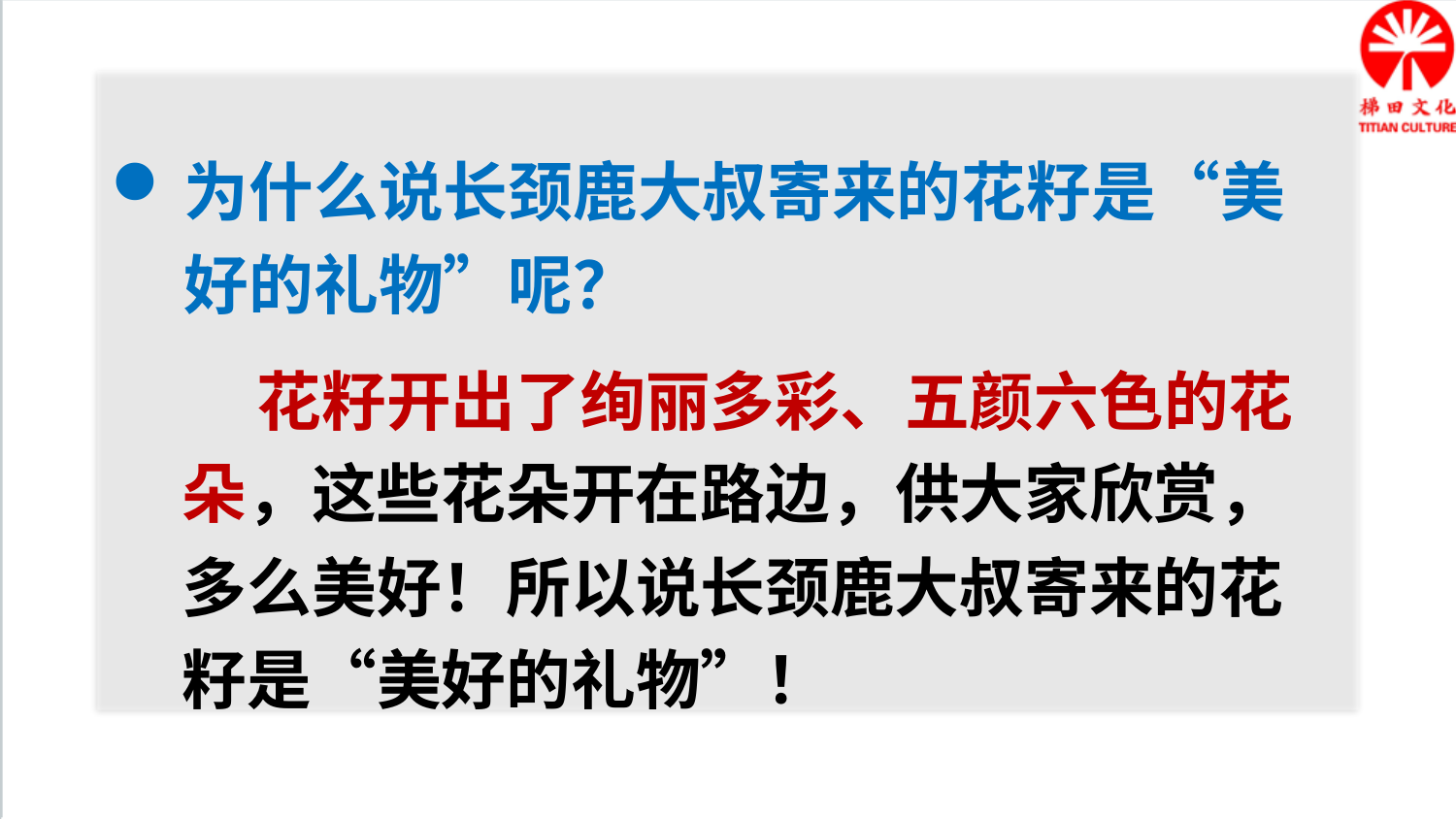

为什么说长颈鹿大叔寄来的花籽是“美好的礼物”呢？
    花籽开出了绚丽多彩、五颜六色的花朵，这些花朵开在路边，供大家欣赏，多么美好！所以说长颈鹿大叔寄来的花籽是“美好的礼物”！